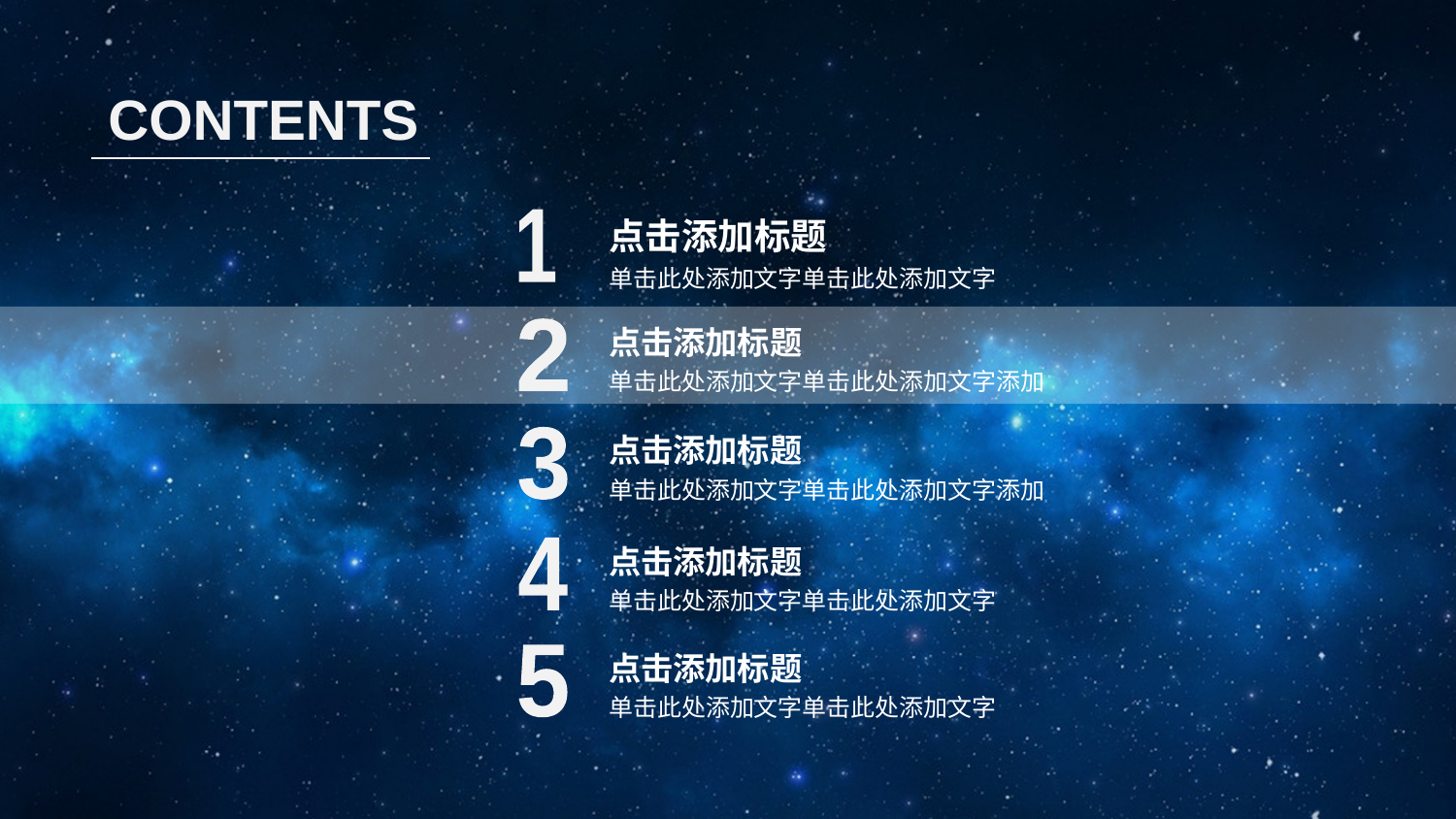

CONTENTS
点击添加标题
单击此处添加文字单击此处添加文字
1

点击添加标题
单击此处添加文字单击此处添加文字添加
2
点击添加标题
单击此处添加文字单击此处添加文字添加
3
点击添加标题
单击此处添加文字单击此处添加文字
4
点击添加标题
单击此处添加文字单击此处添加文字
5